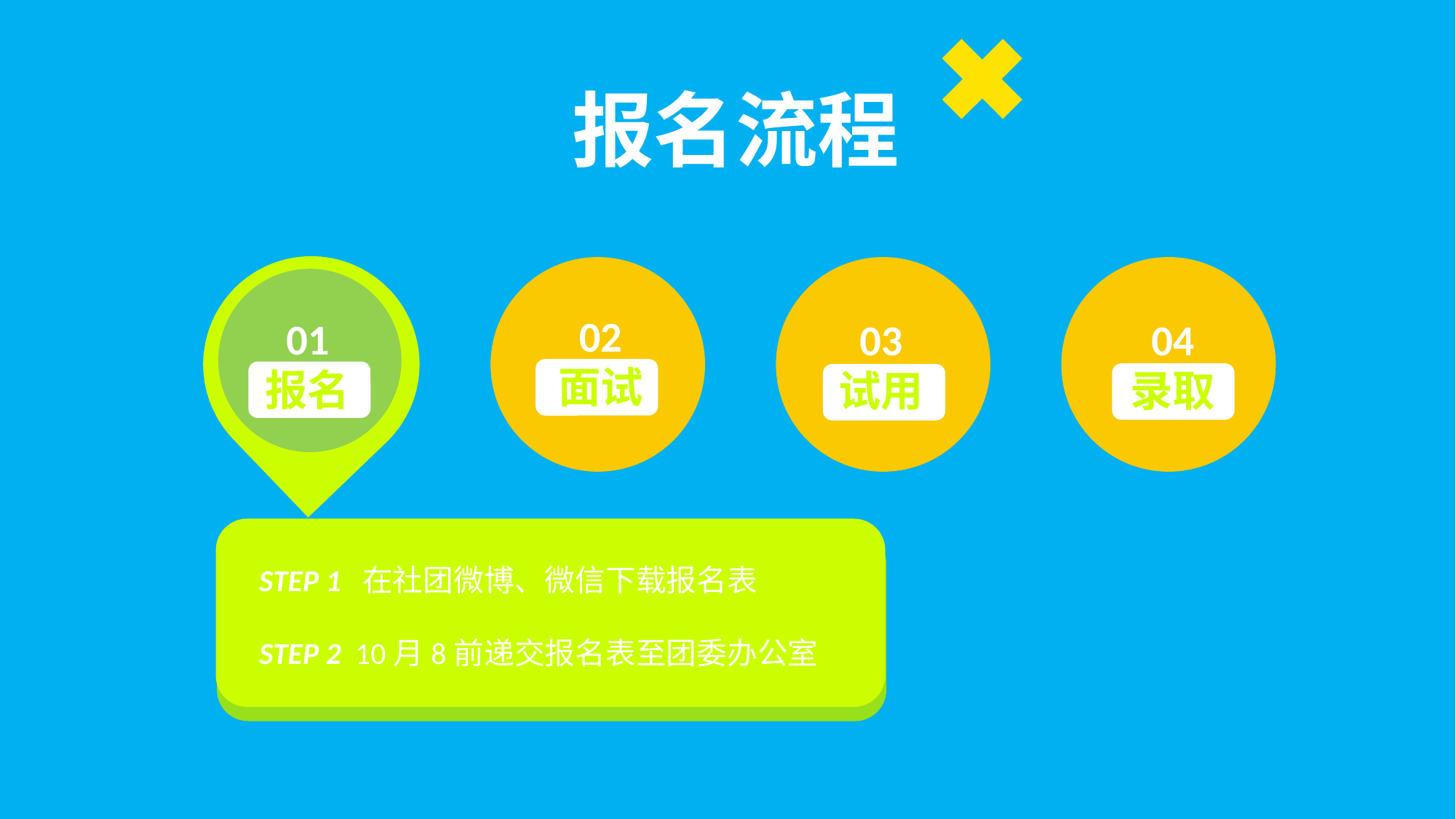

报名流程

02
面试
01
报名
03
试用
04
录取

STEP 1  在社团微博、微信下载报名表

STEP 2  10月8前递交报名表至团委办公室